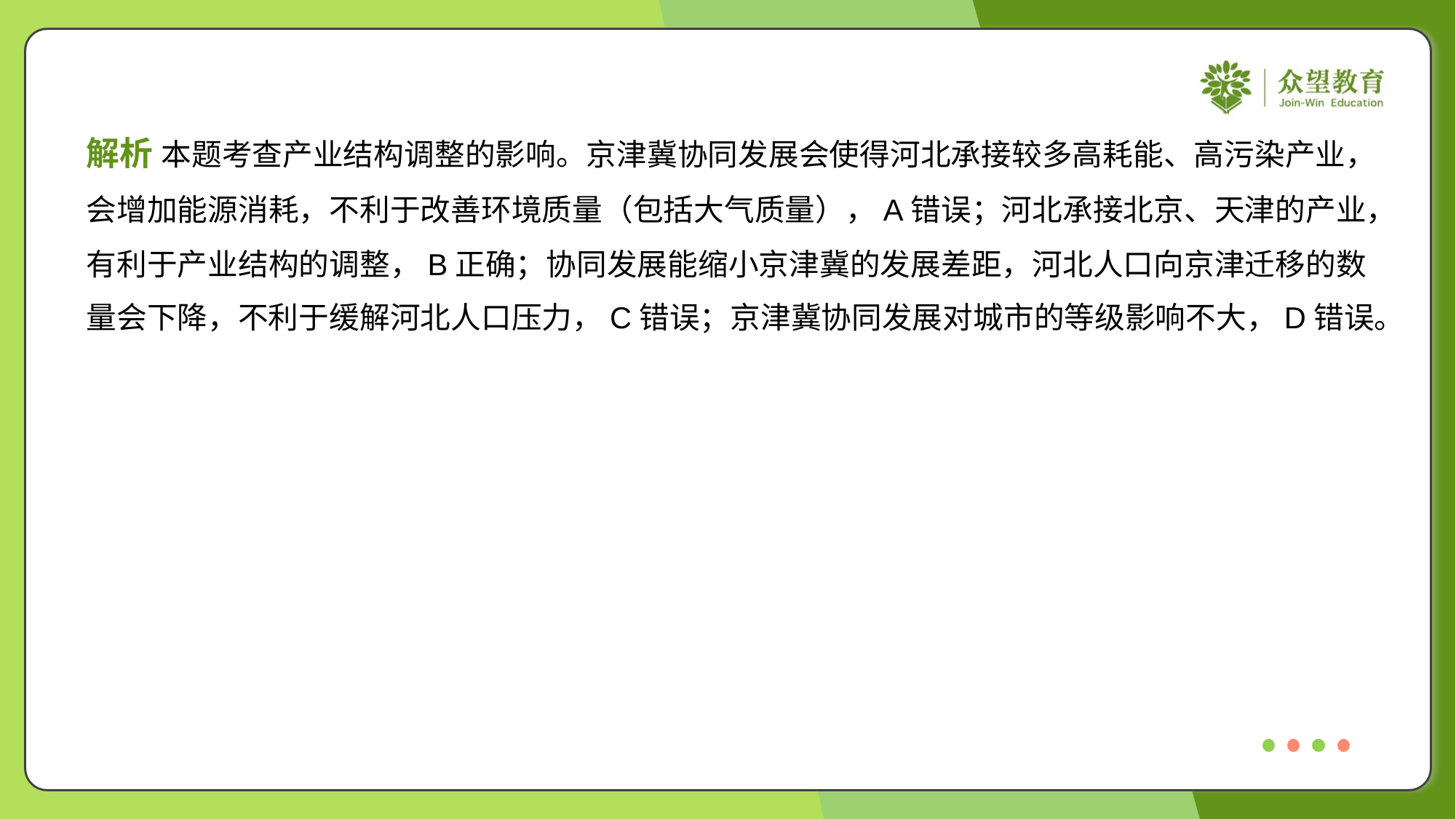

解析 本题考查产业结构调整的影响。京津冀协同发展会使得河北承接较多高耗能、高污染产业，
会增加能源消耗，不利于改善环境质量（包括大气质量），A错误；河北承接北京、天津的产业，
有利于产业结构的调整，B正确；协同发展能缩小京津冀的发展差距，河北人口向京津迁移的数
量会下降，不利于缓解河北人口压力，C错误；京津冀协同发展对城市的等级影响不大，D错误。